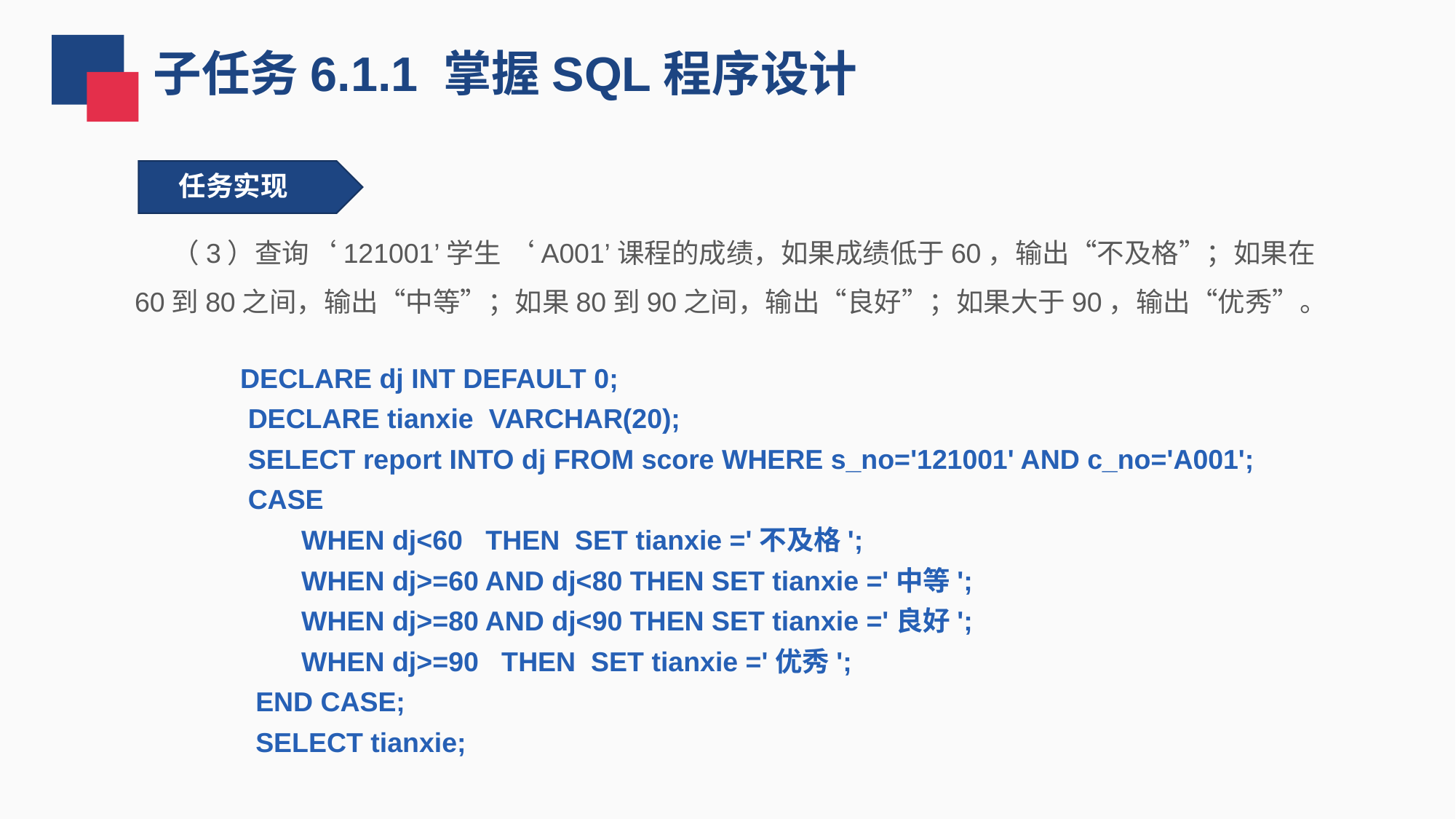

子任务6.1.1 掌握SQL程序设计

任务实现
     （3）查询‘121001’学生 ‘A001’课程的成绩，如果成绩低于60，输出“不及格”；如果在60到80之间，输出“中等”；如果80到90之间，输出“良好”；如果大于90，输出“优秀”。
 DECLARE dj INT DEFAULT 0;
  DECLARE tianxie  VARCHAR(20);
  SELECT report INTO dj FROM score WHERE s_no='121001' AND c_no='A001';
  CASE
         WHEN dj<60   THEN  SET tianxie ='不及格';
         WHEN dj>=60 AND dj<80 THEN SET tianxie ='中等';
         WHEN dj>=80 AND dj<90 THEN SET tianxie ='良好';
         WHEN dj>=90   THEN  SET tianxie ='优秀';
   END CASE;
   SELECT tianxie;